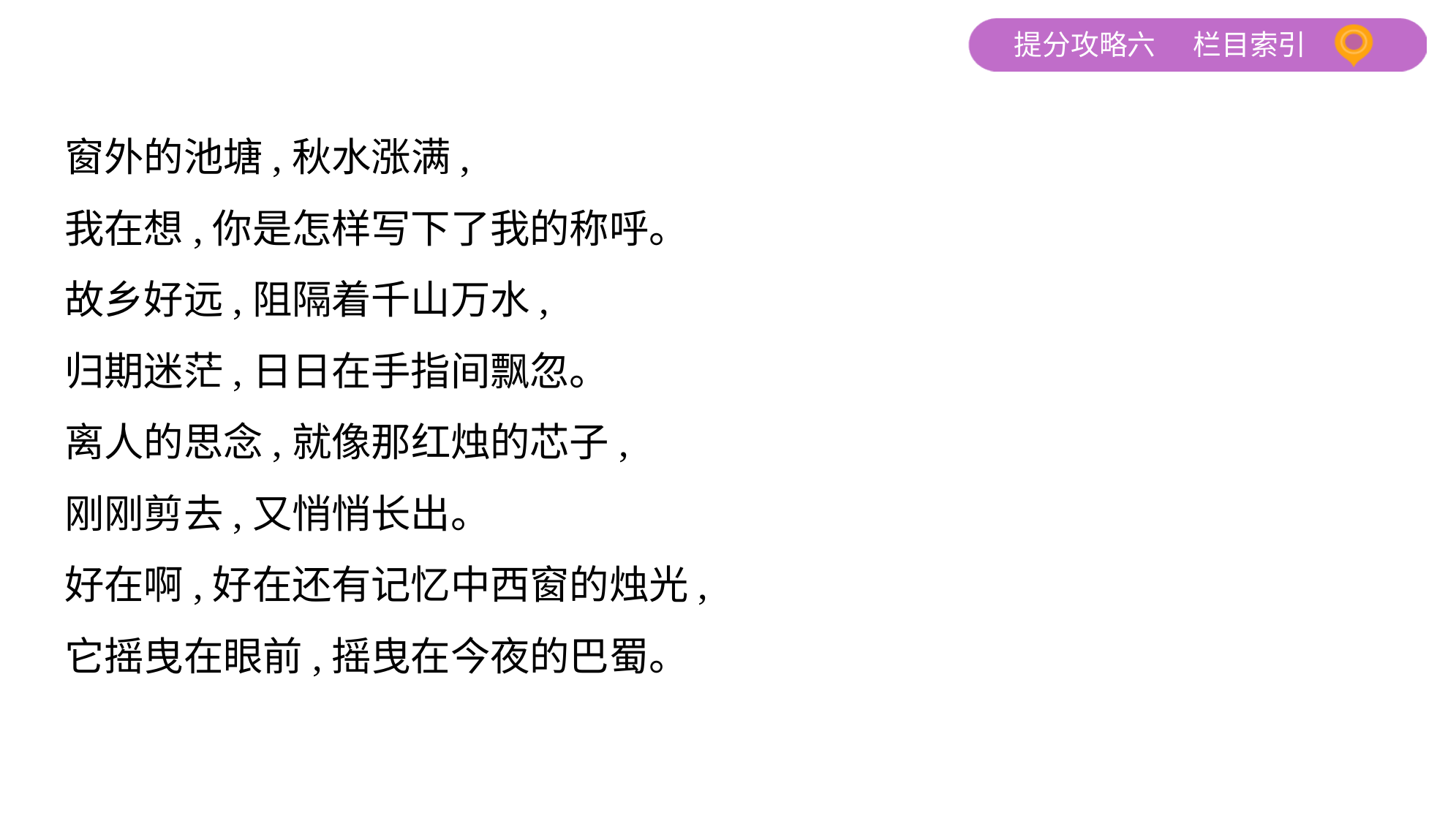

窗外的池塘,秋水涨满,
我在想,你是怎样写下了我的称呼。
故乡好远,阻隔着千山万水,
归期迷茫,日日在手指间飘忽。
离人的思念,就像那红烛的芯子,
刚刚剪去,又悄悄长出。
好在啊,好在还有记忆中西窗的烛光,
它摇曳在眼前,摇曳在今夜的巴蜀。